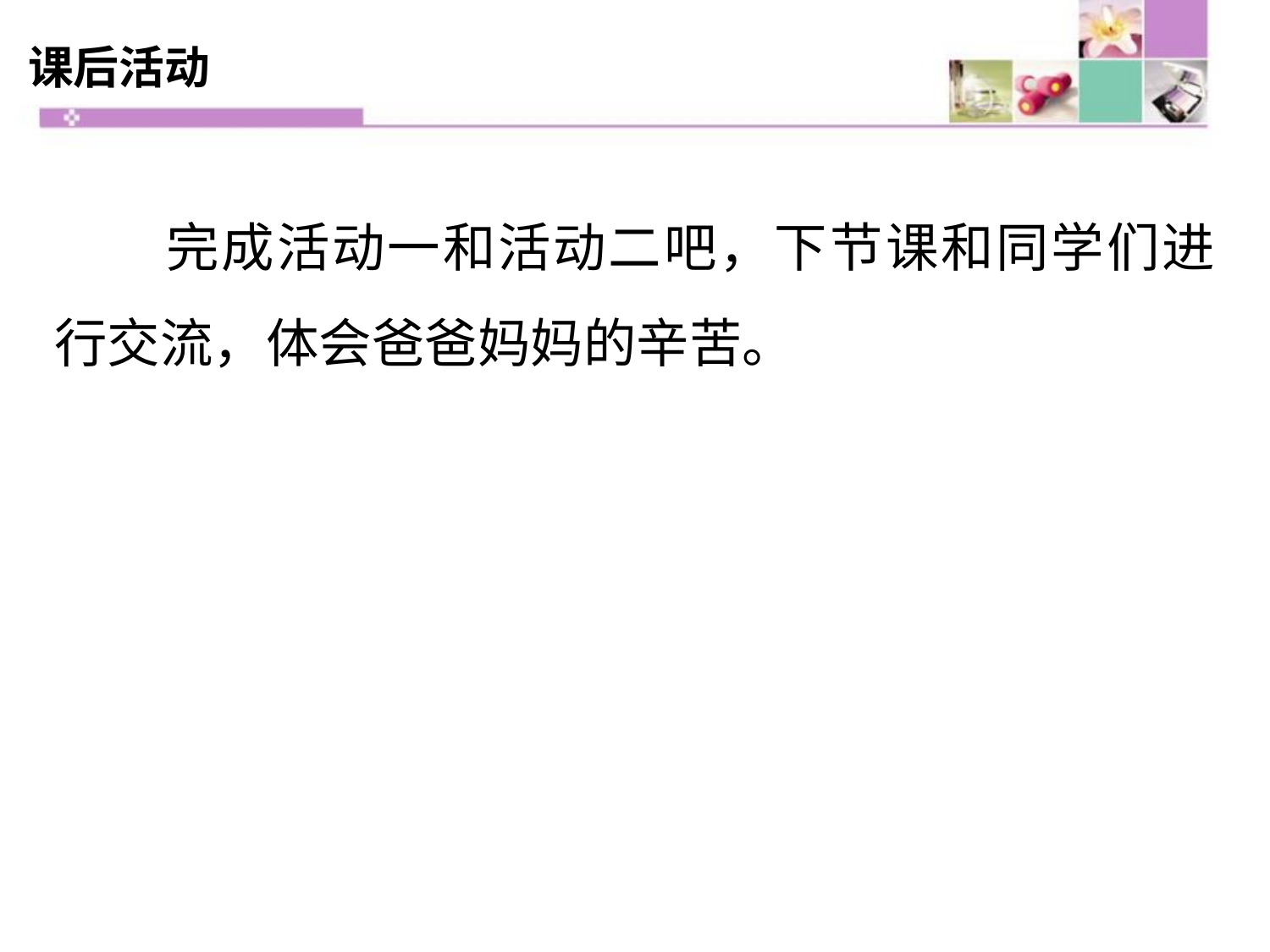

# 课后活动
完成活动一和活动二吧，下节课和同学们进行交流，体会爸爸妈妈的辛苦。